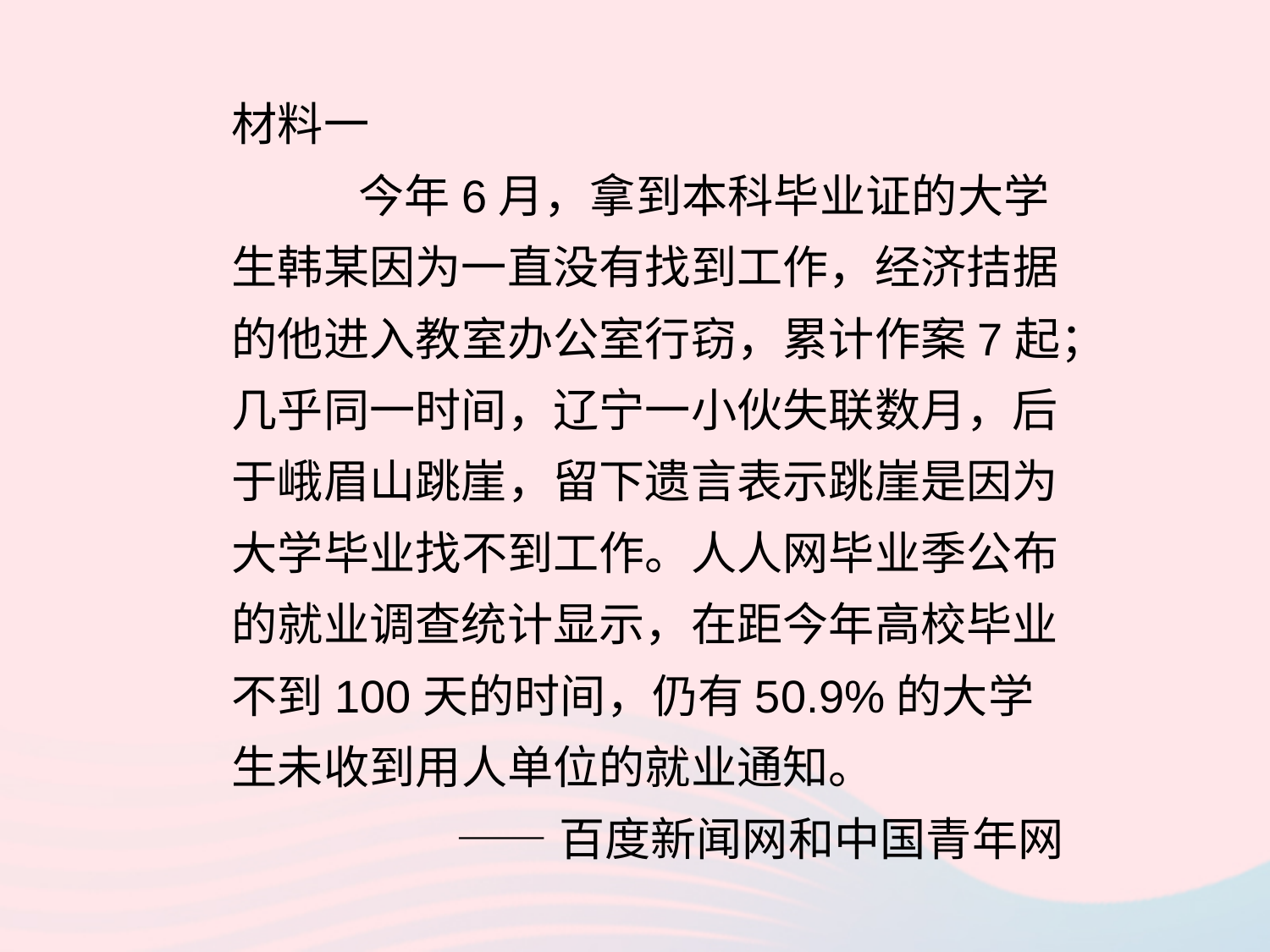

材料一
	今年6月，拿到本科毕业证的大学生韩某因为一直没有找到工作，经济拮据的他进入教室办公室行窃，累计作案7起；几乎同一时间，辽宁一小伙失联数月，后于峨眉山跳崖，留下遗言表示跳崖是因为大学毕业找不到工作。人人网毕业季公布的就业调查统计显示，在距今年高校毕业不到100天的时间，仍有50.9%的大学生未收到用人单位的就业通知。
——百度新闻网和中国青年网